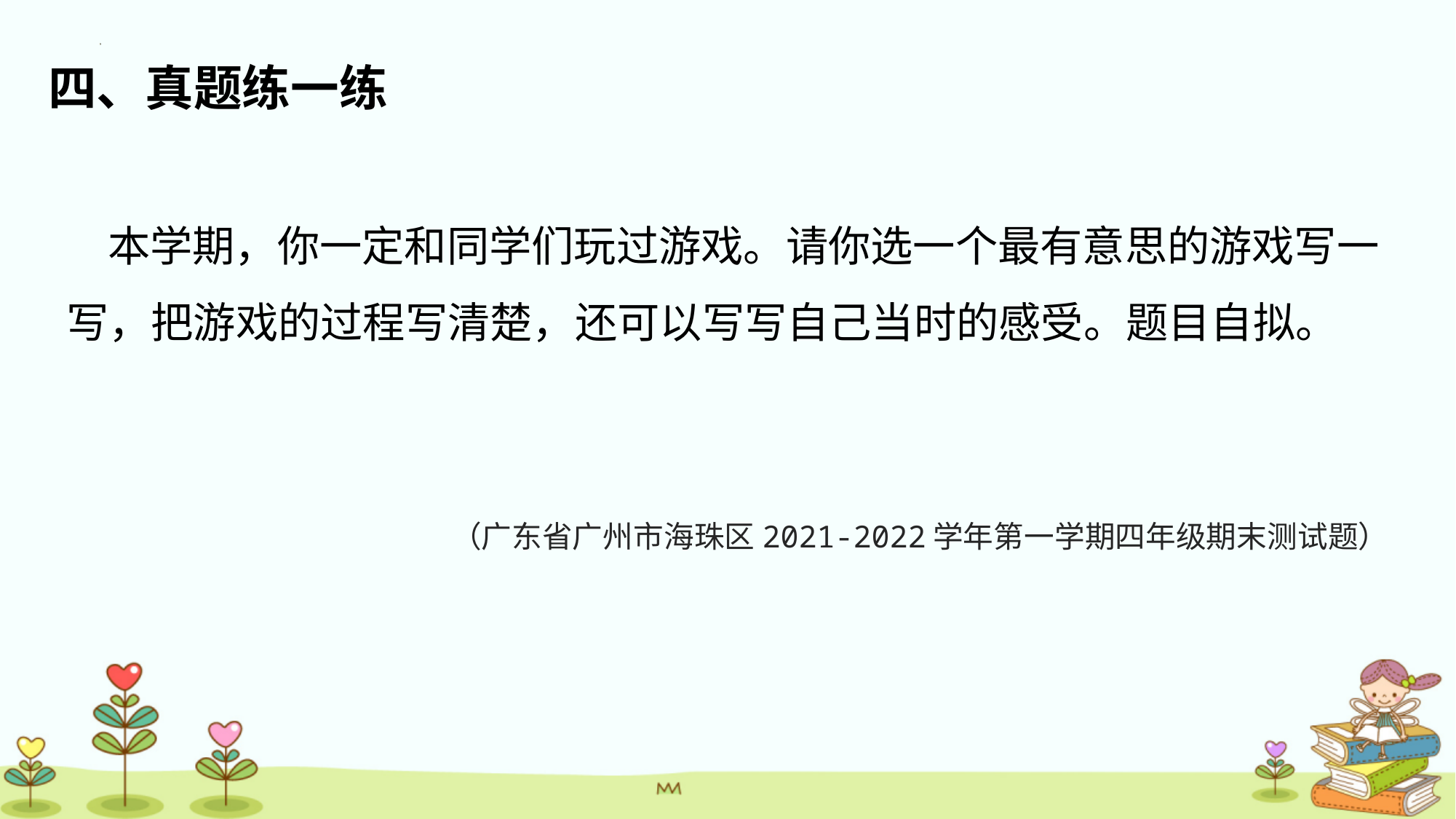

四、真题练一练
    本学期，你一定和同学们玩过游戏。请你选一个最有意思的游戏写一写，把游戏的过程写清楚，还可以写写自己当时的感受。题目自拟。

（广东省广州市海珠区2021-2022学年第一学期四年级期末测试题）